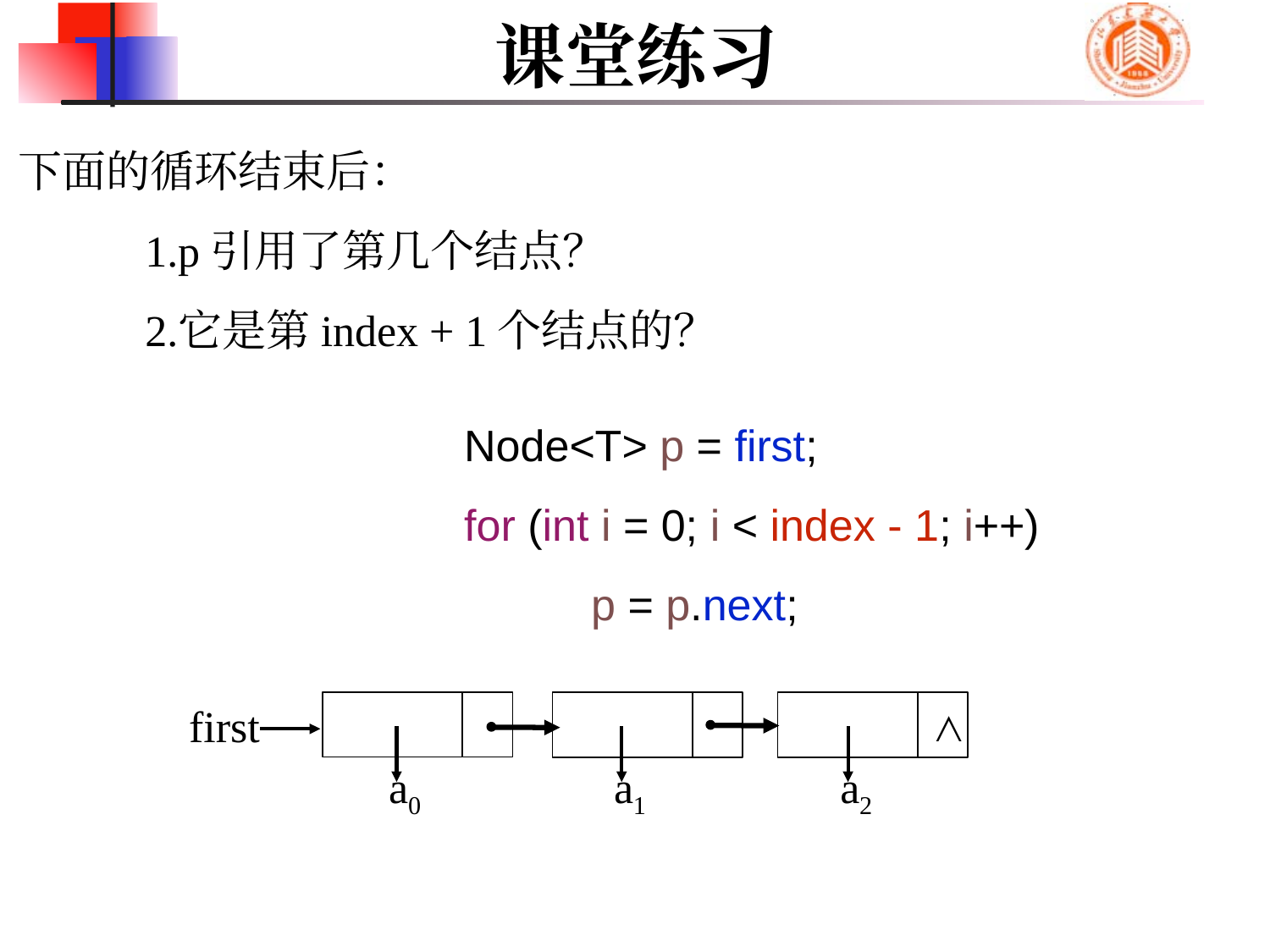

# 课堂练习
下面的循环结束后：
p引用了第几个结点？
它是第index + 1个结点的？
		Node<T> p = first;
		for (int i = 0; i < index - 1; i++)
			p = p.next;
first
∧

a0

a1

a2